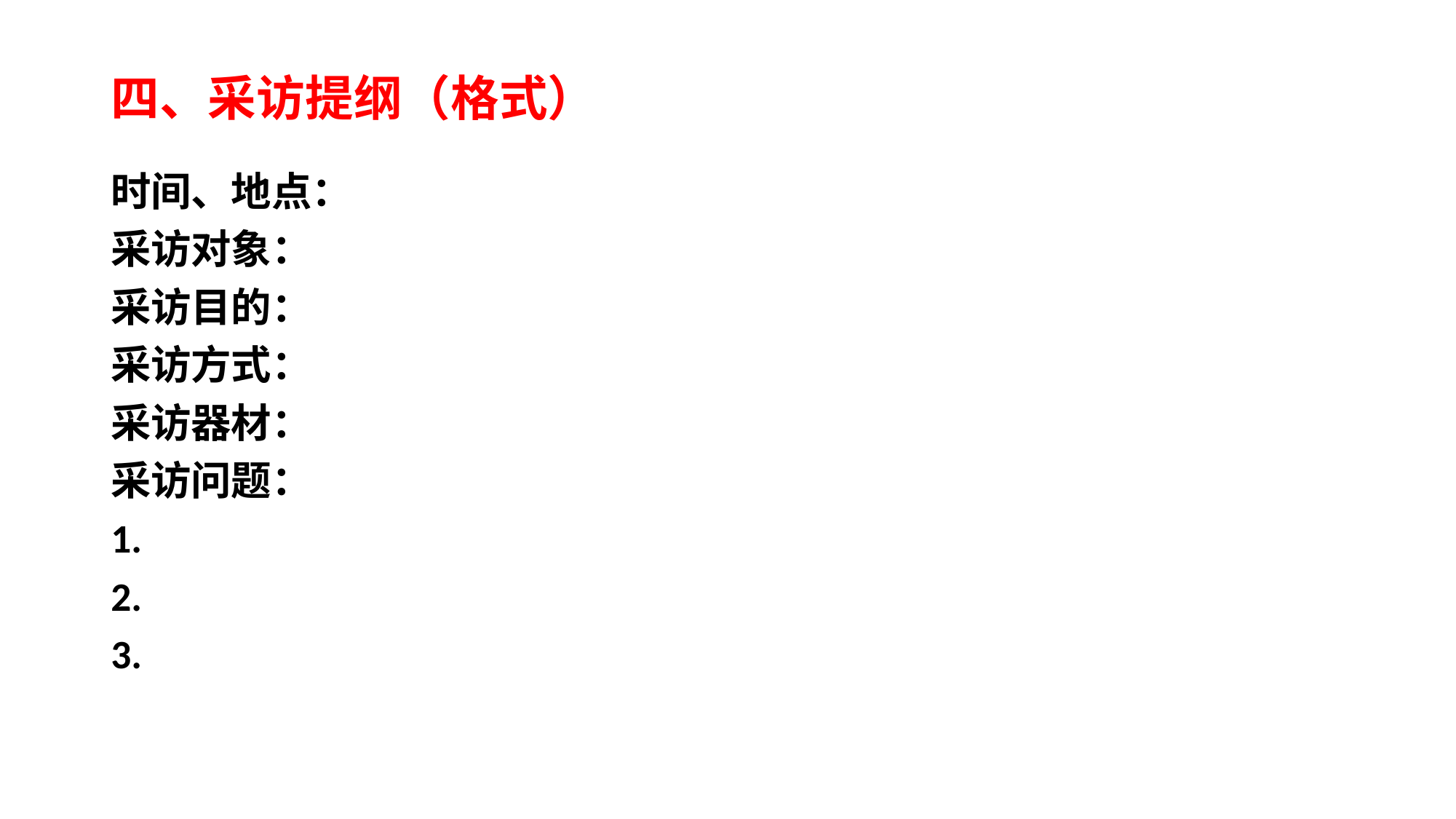

# 四、采访提纲（格式）
时间、地点：
采访对象：
采访目的：
采访方式：
采访器材：
采访问题：
1.
2.
3.